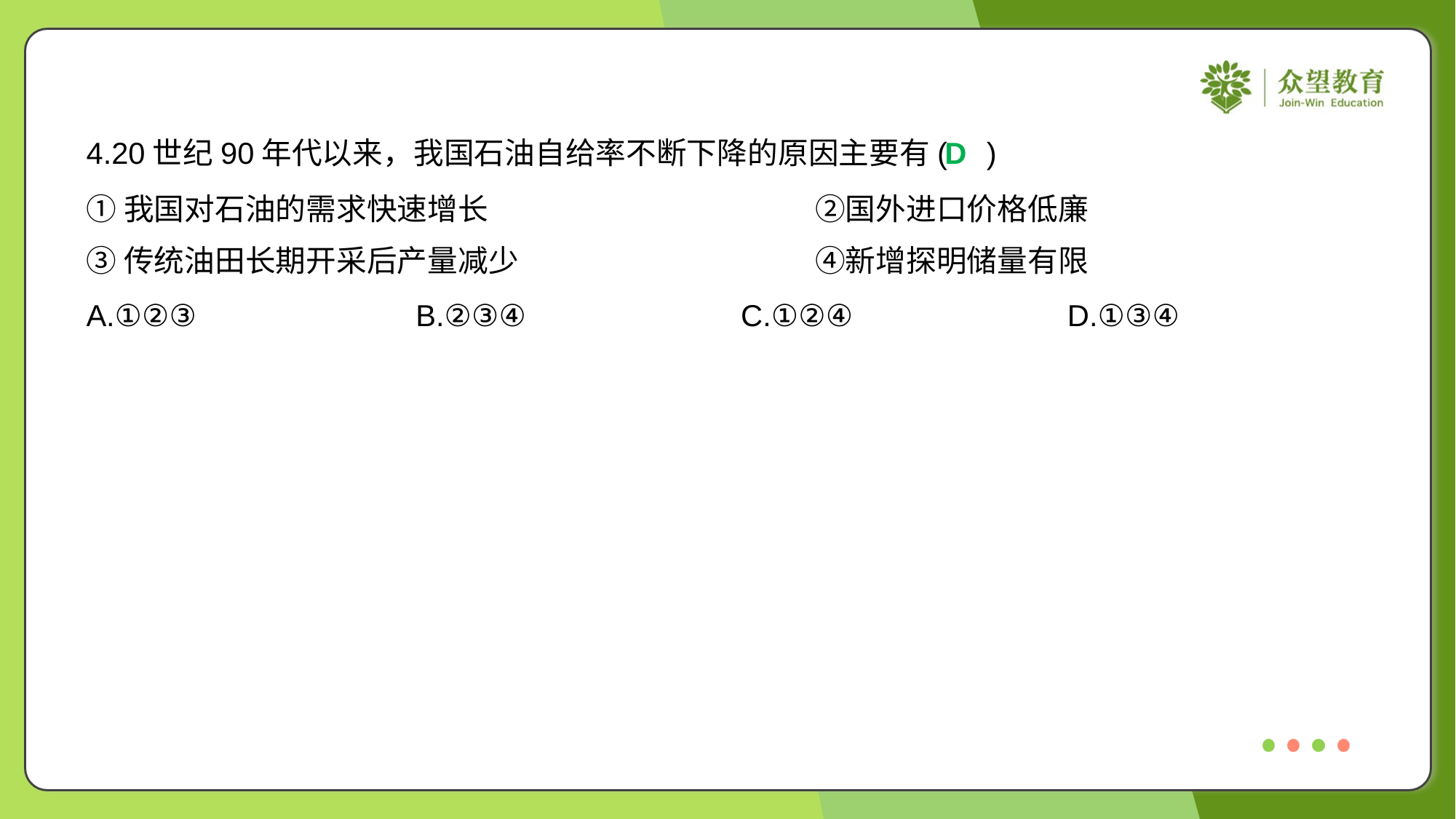

4.20世纪90年代以来，我国石油自给率不断下降的原因主要有(     )
D
①我国对石油的需求快速增长	②国外进口价格低廉
③传统油田长期开采后产量减少	④新增探明储量有限
A.①②③	B.②③④	C.①②④	D.①③④